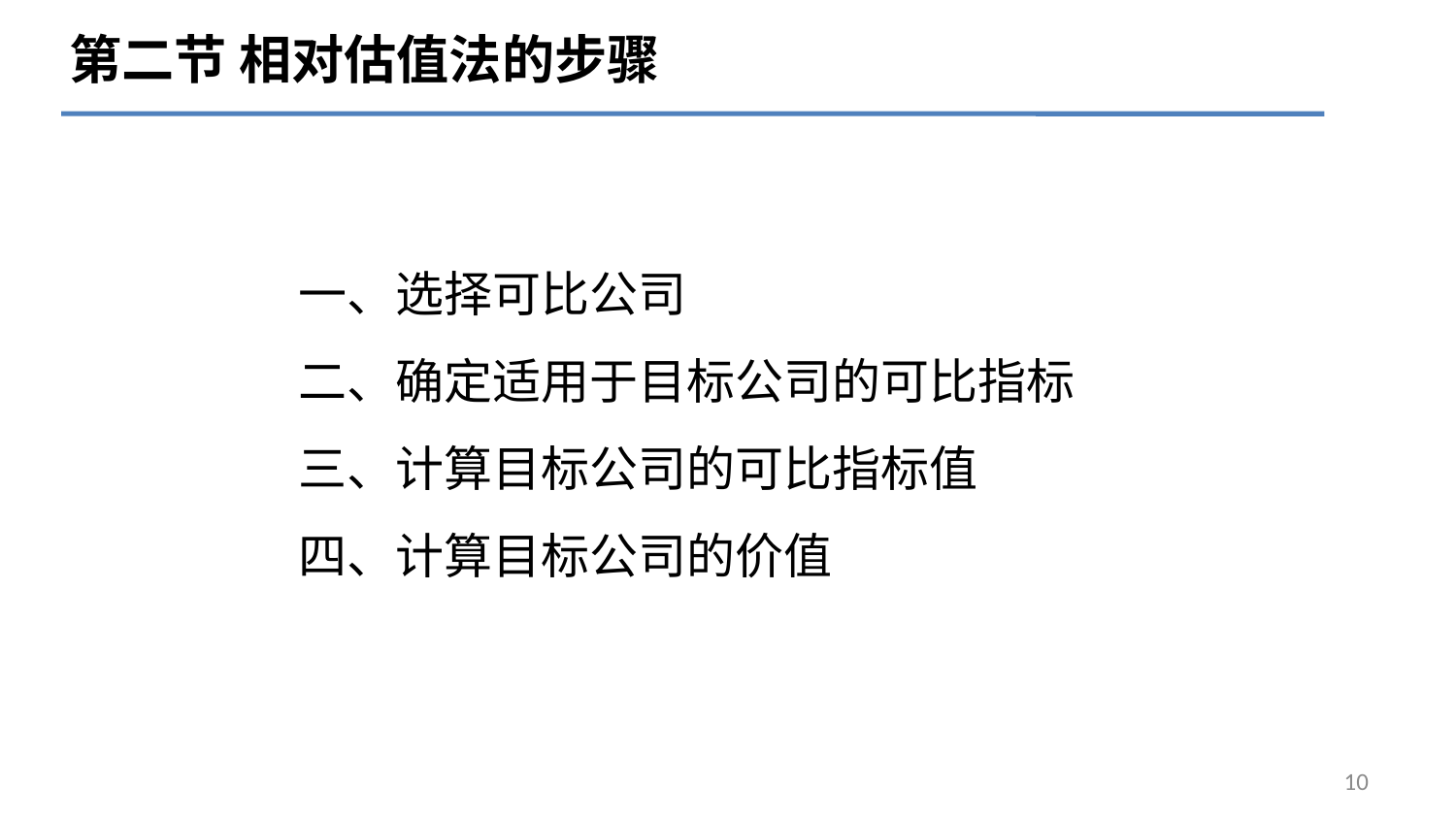

第二节 相对估值法的步骤
一、选择可比公司
二、确定适用于目标公司的可比指标
三、计算目标公司的可比指标值
四、计算目标公司的价值

10